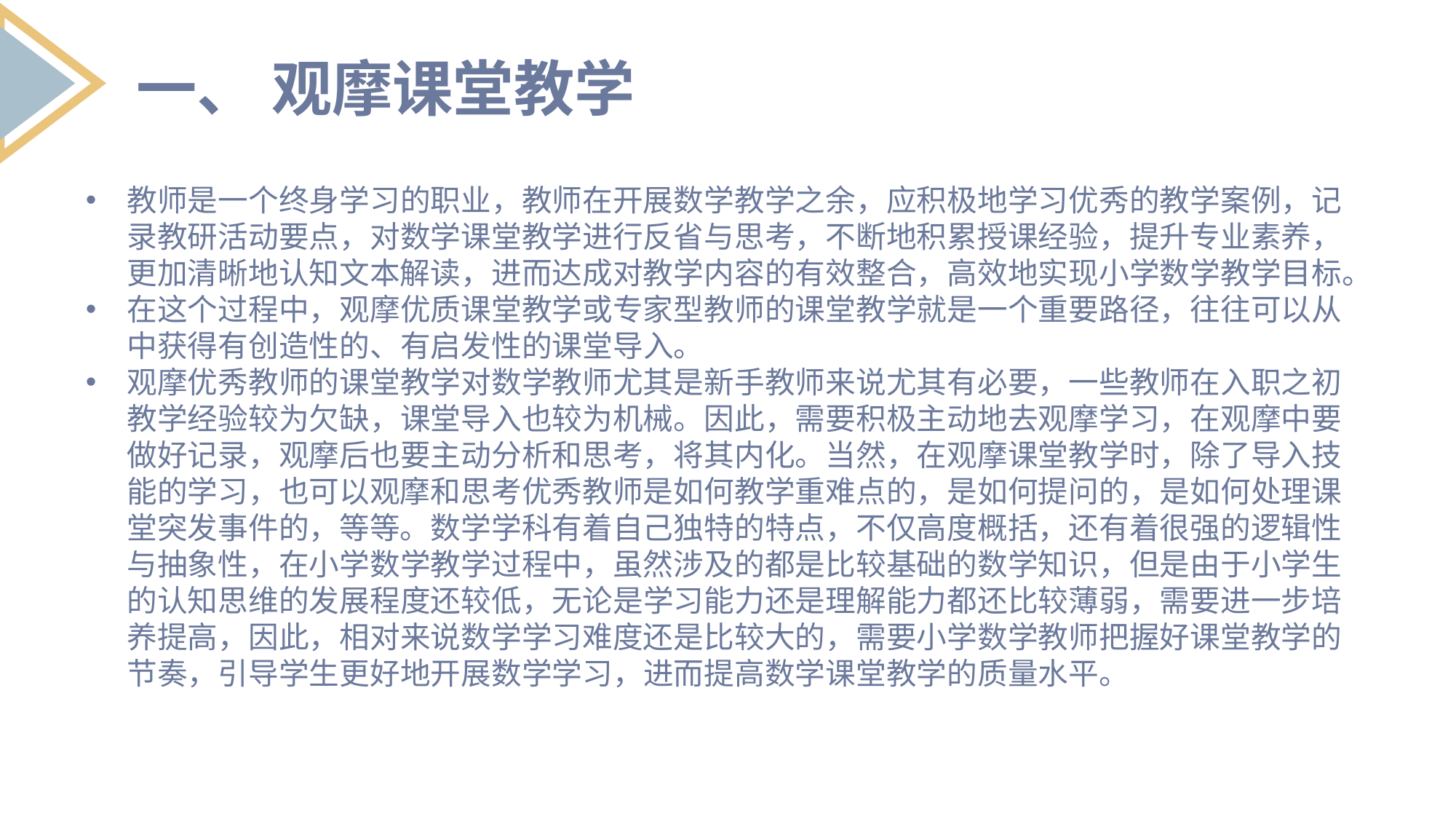

一、 观摩课堂教学

教师是一个终身学习的职业，教师在开展数学教学之余，应积极地学习优秀的教学案例，记录教研活动要点，对数学课堂教学进行反省与思考，不断地积累授课经验，提升专业素养，更加清晰地认知文本解读，进而达成对教学内容的有效整合，高效地实现小学数学教学目标。
在这个过程中，观摩优质课堂教学或专家型教师的课堂教学就是一个重要路径，往往可以从中获得有创造性的、有启发性的课堂导入。
观摩优秀教师的课堂教学对数学教师尤其是新手教师来说尤其有必要，一些教师在入职之初教学经验较为欠缺，课堂导入也较为机械。因此，需要积极主动地去观摩学习，在观摩中要做好记录，观摩后也要主动分析和思考，将其内化。当然，在观摩课堂教学时，除了导入技能的学习，也可以观摩和思考优秀教师是如何教学重难点的，是如何提问的，是如何处理课堂突发事件的，等等。数学学科有着自己独特的特点，不仅高度概括，还有着很强的逻辑性与抽象性，在小学数学教学过程中，虽然涉及的都是比较基础的数学知识，但是由于小学生的认知思维的发展程度还较低，无论是学习能力还是理解能力都还比较薄弱，需要进一步培养提高，因此，相对来说数学学习难度还是比较大的，需要小学数学教师把握好课堂教学的节奏，引导学生更好地开展数学学习，进而提高数学课堂教学的质量水平。